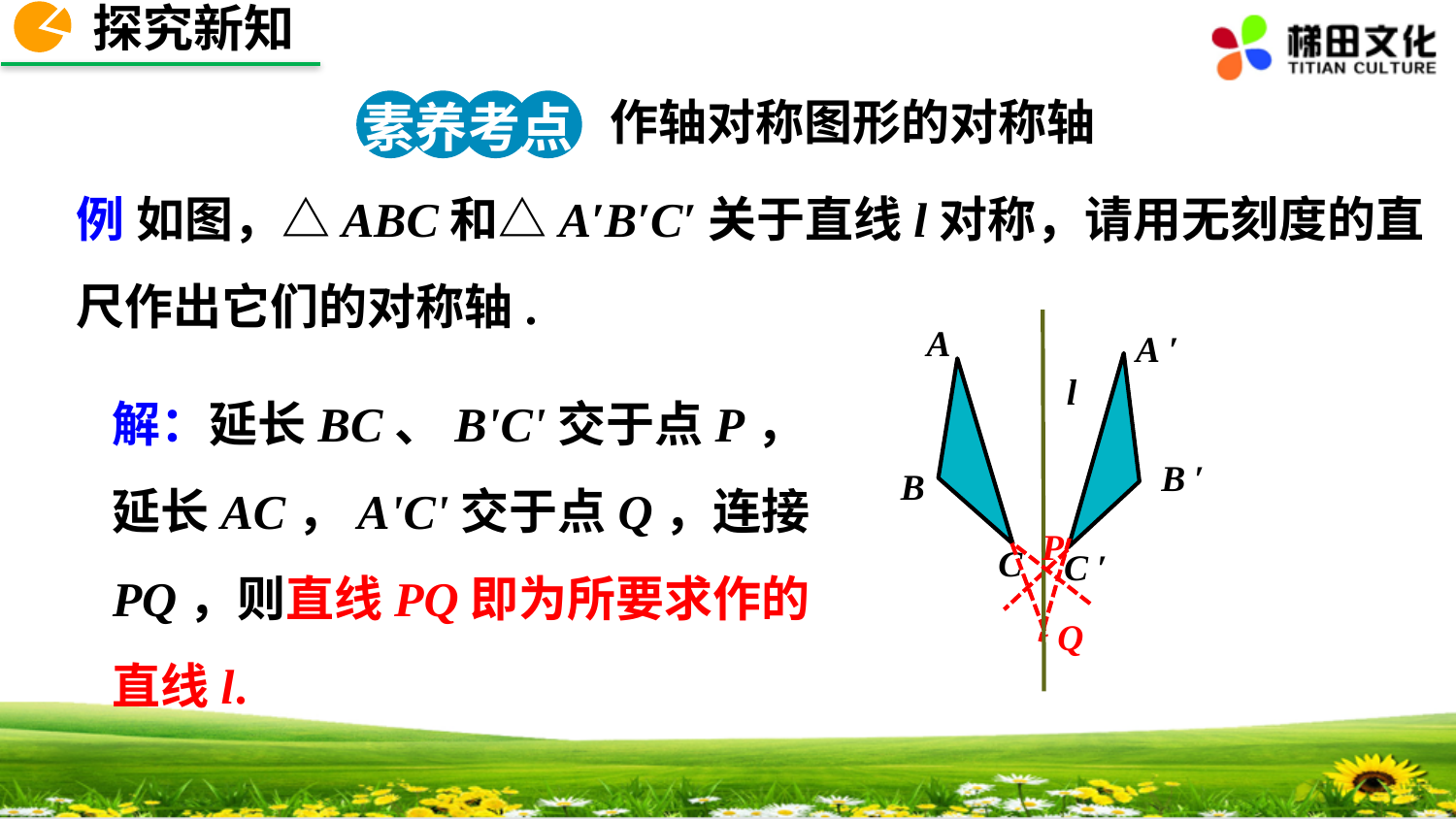

探究新知

作轴对称图形的对称轴
素养考点

例 如图，△ABC和△A′B′C′关于直线l对称，请用无刻度的直尺作出它们的对称轴.
l
A
A ′

B ′
B
C
C ′
解：延长BC、B'C'交于点P，延长AC，A'C'交于点Q，连接PQ，则直线PQ即为所要求作的直线l.
P
Q